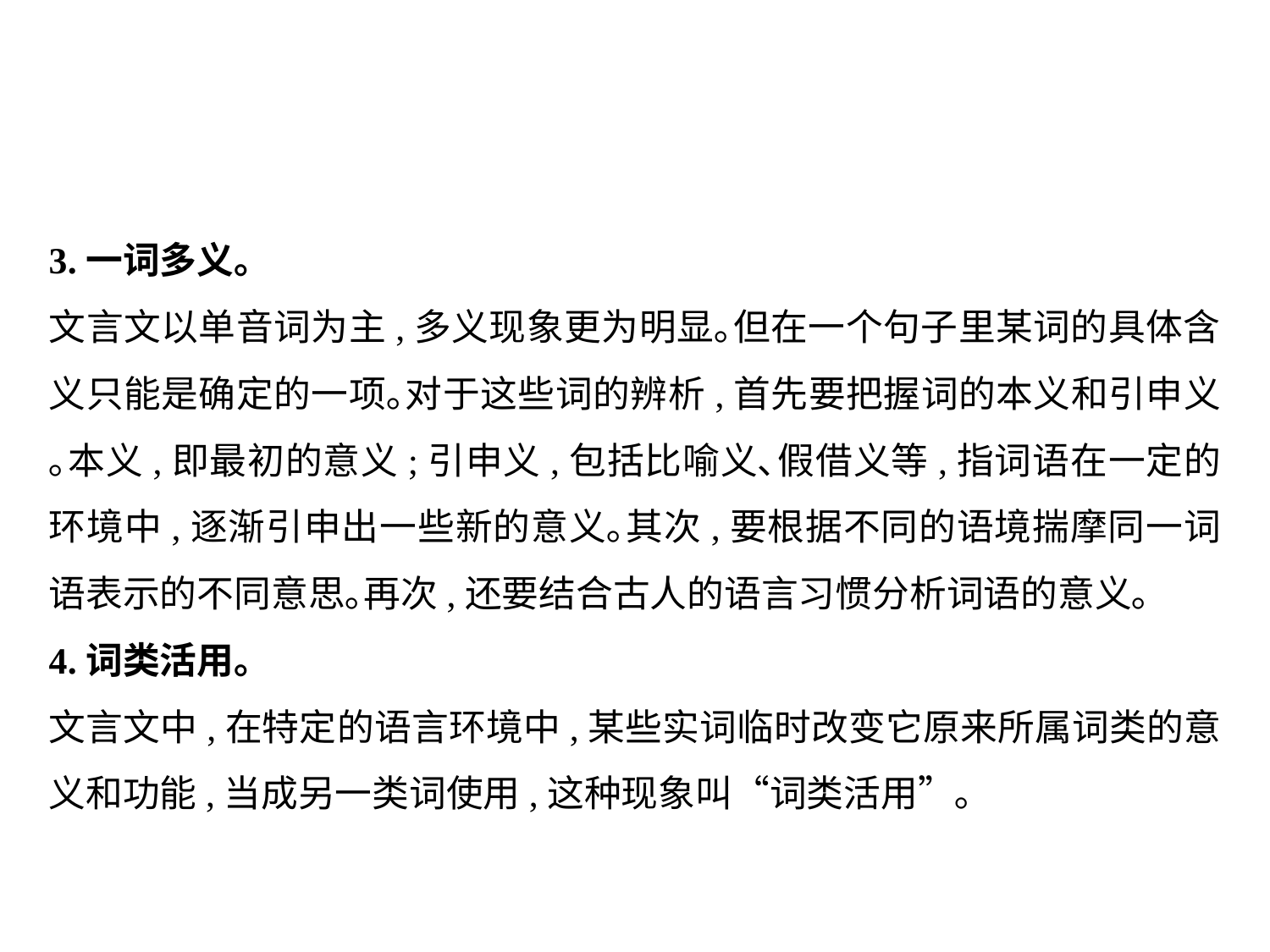

3.一词多义｡
文言文以单音词为主,多义现象更为明显｡但在一个句子里某词的具体含义只能是确定的一项｡对于这些词的辨析,首先要把握词的本义和引申义｡本义,即最初的意义;引申义,包括比喻义､假借义等,指词语在一定的环境中,逐渐引申出一些新的意义｡其次,要根据不同的语境揣摩同一词语表示的不同意思｡再次,还要结合古人的语言习惯分析词语的意义｡
4.词类活用｡
文言文中,在特定的语言环境中,某些实词临时改变它原来所属词类的意义和功能,当成另一类词使用,这种现象叫“词类活用”｡